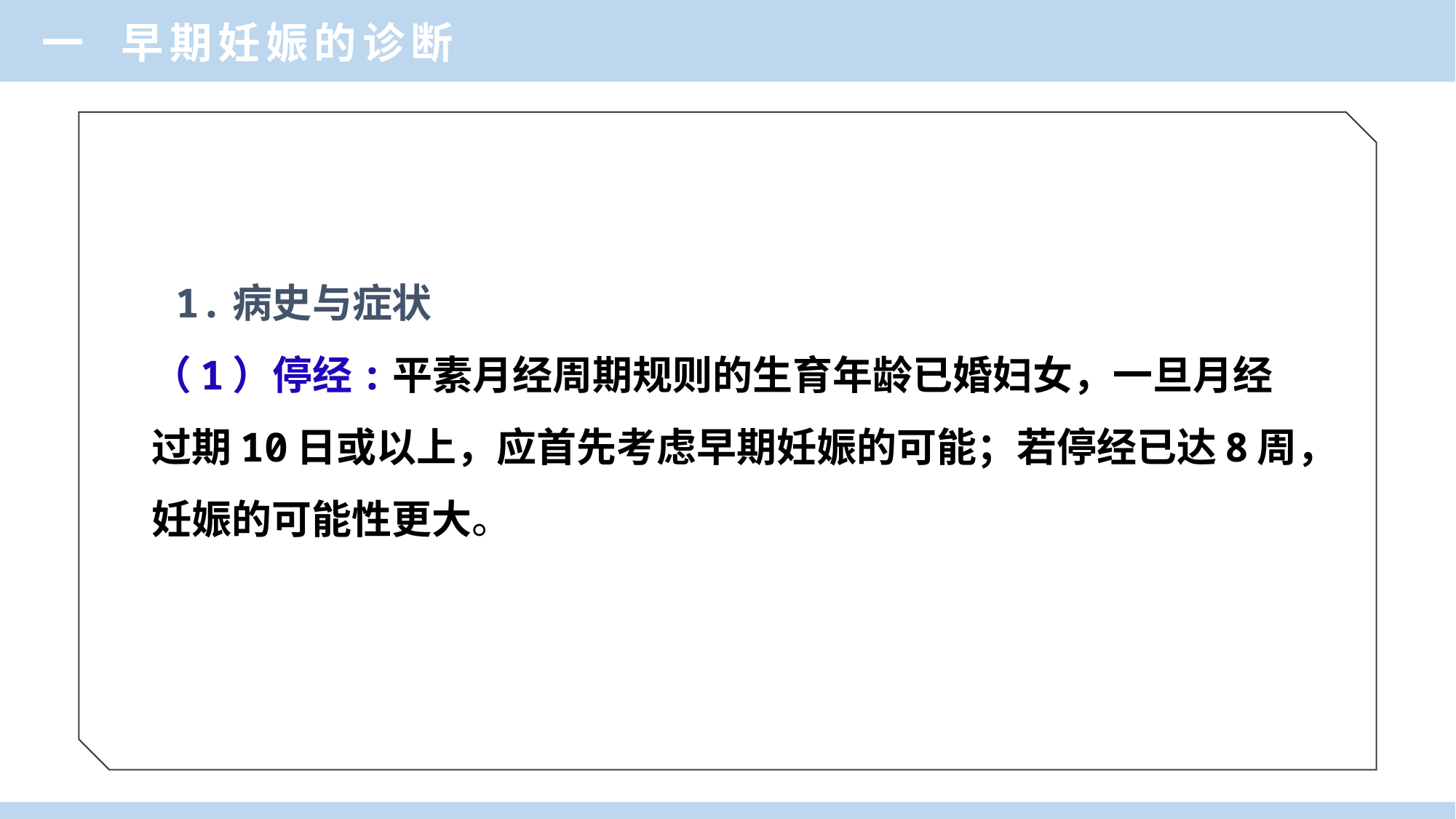

一  早期妊娠的诊断

 1.病史与症状
（1）停经:平素月经周期规则的生育年龄已婚妇女，一旦月经过期10日或以上，应首先考虑早期妊娠的可能；若停经已达8周，妊娠的可能性更大。